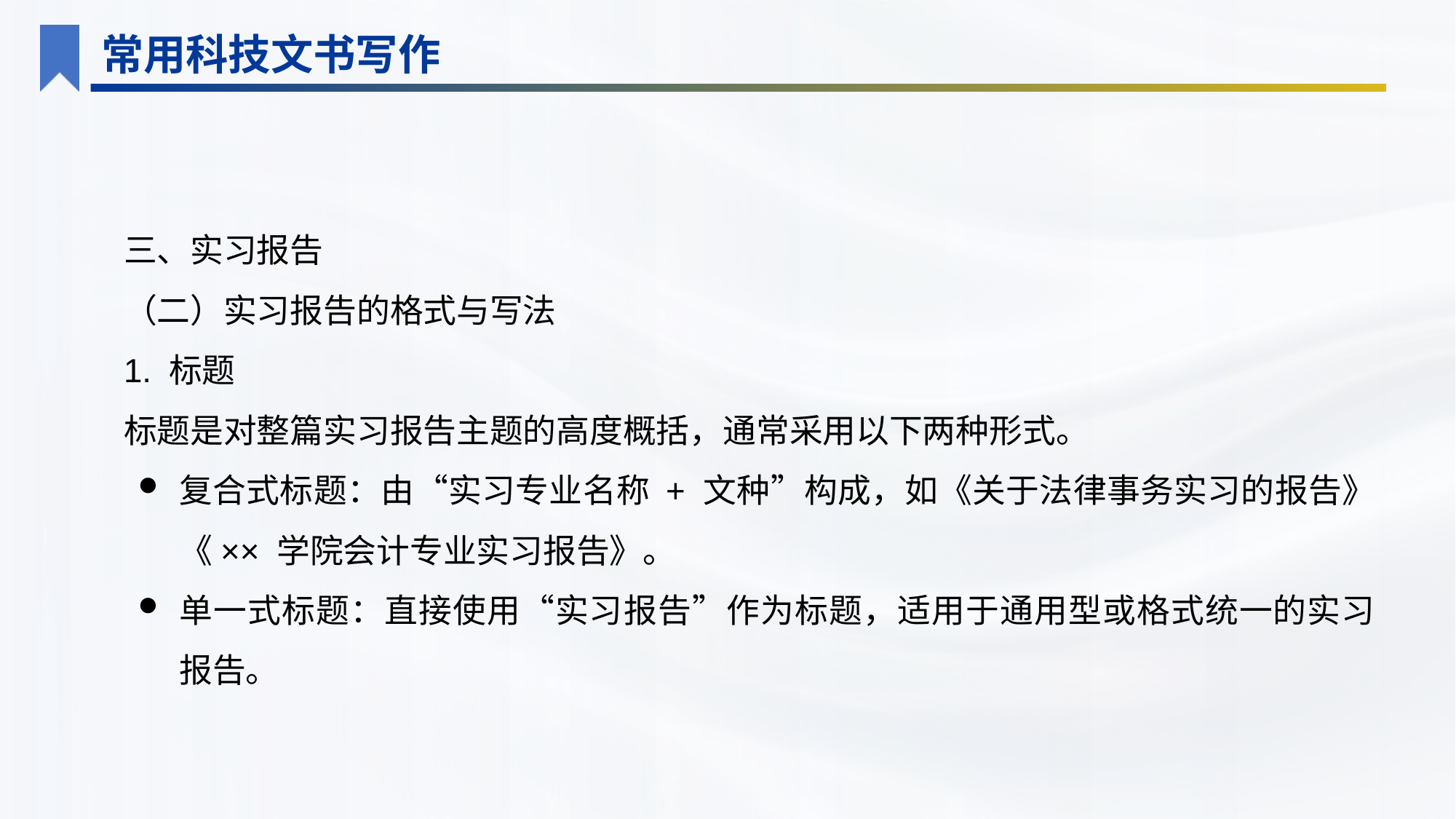

常用科技文书写作
三、实习报告
（二）实习报告的格式与写法
1. 标题
标题是对整篇实习报告主题的高度概括，通常采用以下两种形式。
复合式标题：由“实习专业名称 + 文种”构成，如《关于法律事务实习的报告》《×× 学院会计专业实习报告》。
单一式标题：直接使用“实习报告”作为标题，适用于通用型或格式统一的实习报告。